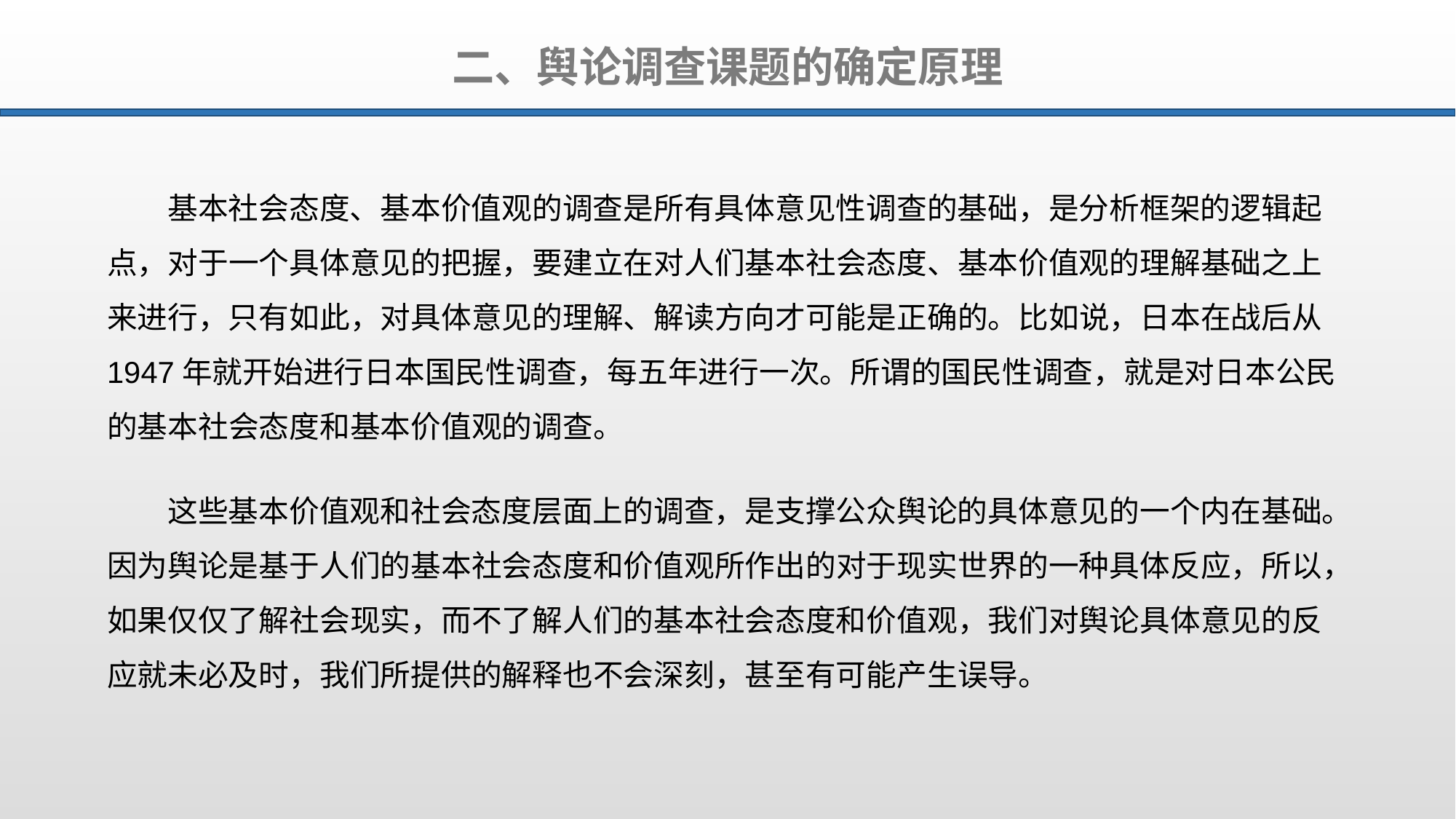

二、舆论调查课题的确定原理

基本社会态度、基本价值观的调查是所有具体意见性调查的基础，是分析框架的逻辑起点，对于一个具体意见的把握，要建立在对人们基本社会态度、基本价值观的理解基础之上来进行，只有如此，对具体意见的理解、解读方向才可能是正确的。比如说，日本在战后从1947年就开始进行日本国民性调查，每五年进行一次。所谓的国民性调查，就是对日本公民的基本社会态度和基本价值观的调查。
这些基本价值观和社会态度层面上的调查，是支撑公众舆论的具体意见的一个内在基础。因为舆论是基于人们的基本社会态度和价值观所作出的对于现实世界的一种具体反应，所以，如果仅仅了解社会现实，而不了解人们的基本社会态度和价值观，我们对舆论具体意见的反应就未必及时，我们所提供的解释也不会深刻，甚至有可能产生误导。